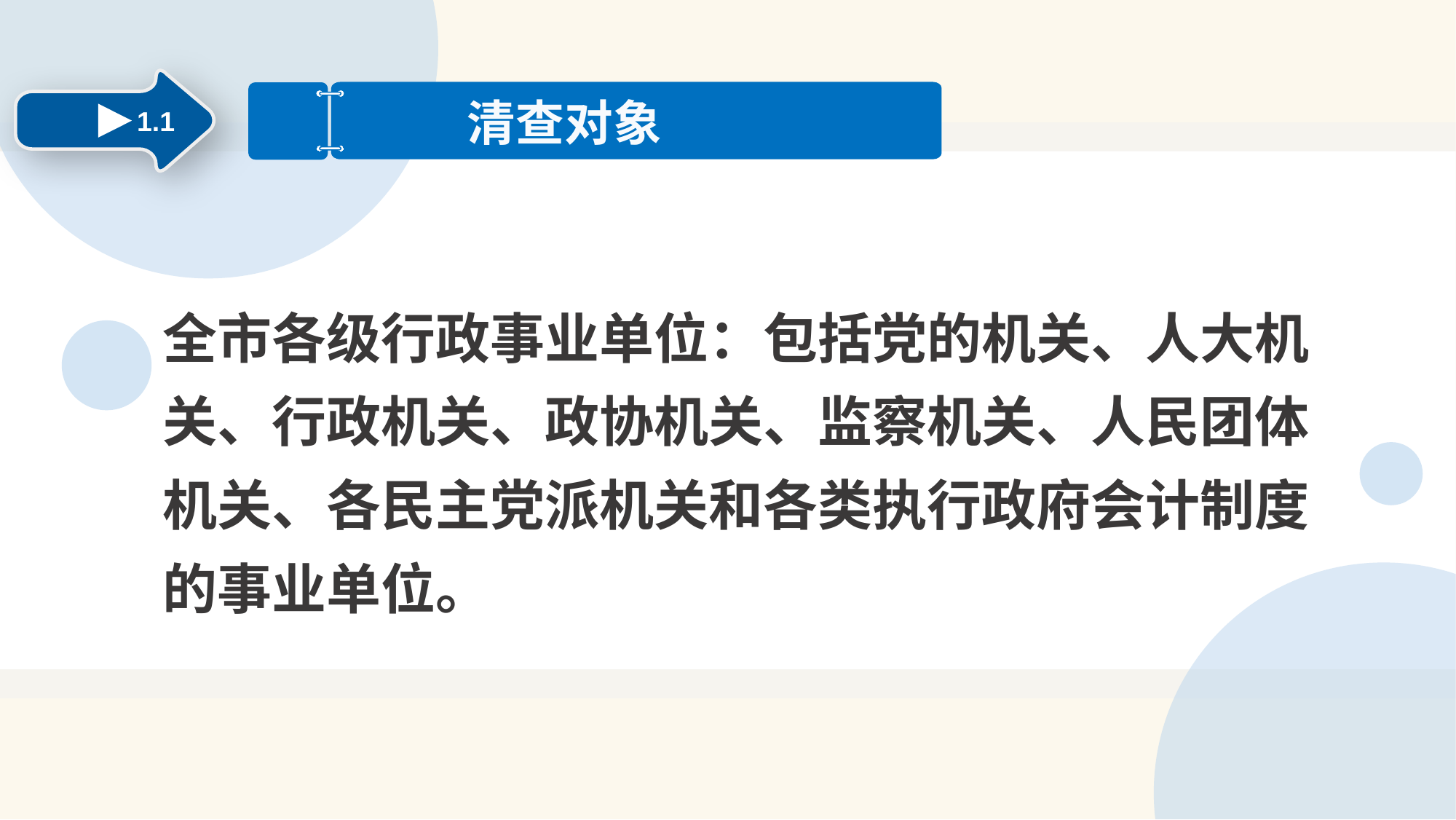

1.1

清查对象

全市各级行政事业单位：包括党的机关、人大机关、行政机关、政协机关、监察机关、人民团体机关、各民主党派机关和各类执行政府会计制度的事业单位。